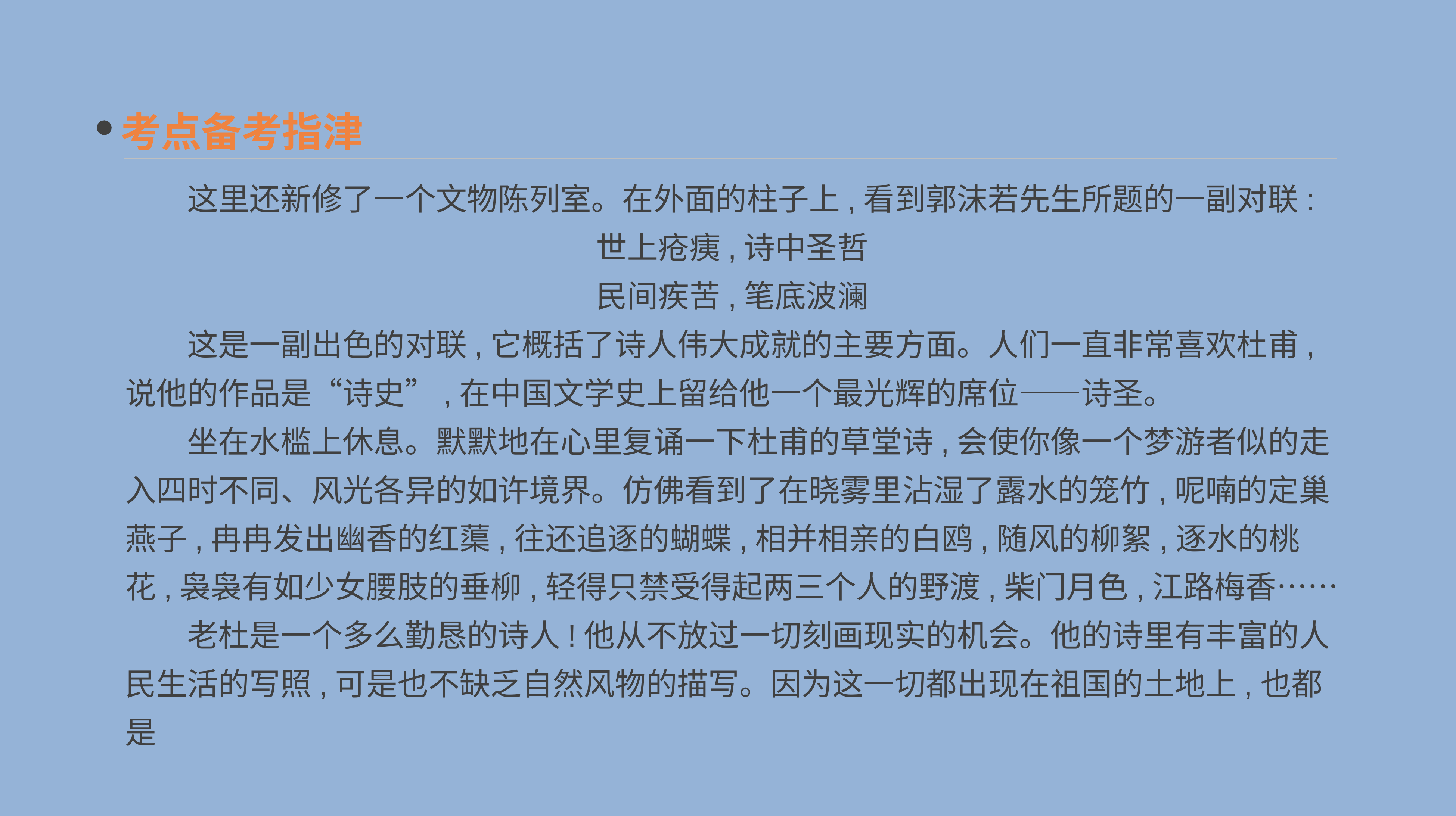

考点备考指津

　　这里还新修了一个文物陈列室。在外面的柱子上,看到郭沫若先生所题的一副对联:
世上疮痍,诗中圣哲
民间疾苦,笔底波澜
　　这是一副出色的对联,它概括了诗人伟大成就的主要方面。人们一直非常喜欢杜甫,说他的作品是“诗史”,在中国文学史上留给他一个最光辉的席位——诗圣。
　　坐在水槛上休息。默默地在心里复诵一下杜甫的草堂诗,会使你像一个梦游者似的走入四时不同、风光各异的如许境界。仿佛看到了在晓雾里沾湿了露水的笼竹,呢喃的定巢燕子,冉冉发出幽香的红蕖,往还追逐的蝴蝶,相并相亲的白鸥,随风的柳絮,逐水的桃花,袅袅有如少女腰肢的垂柳,轻得只禁受得起两三个人的野渡,柴门月色,江路梅香……
　　老杜是一个多么勤恳的诗人!他从不放过一切刻画现实的机会。他的诗里有丰富的人民生活的写照,可是也不缺乏自然风物的描写。因为这一切都出现在祖国的土地上,也都是